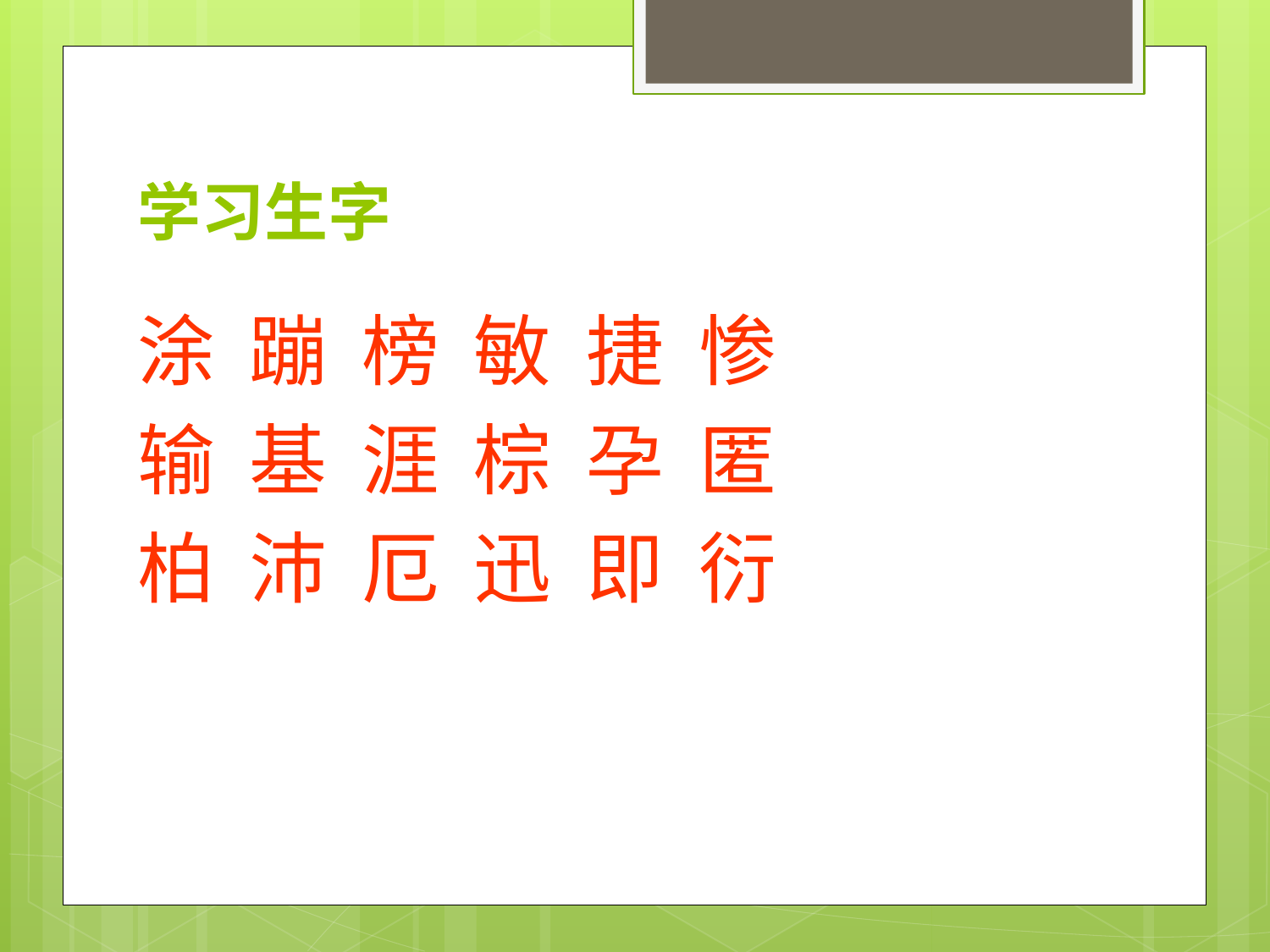

# 学习生字
涂  蹦  榜  敏  捷  惨
输  基  涯  棕  孕  匿
柏  沛  厄  迅  即  衍